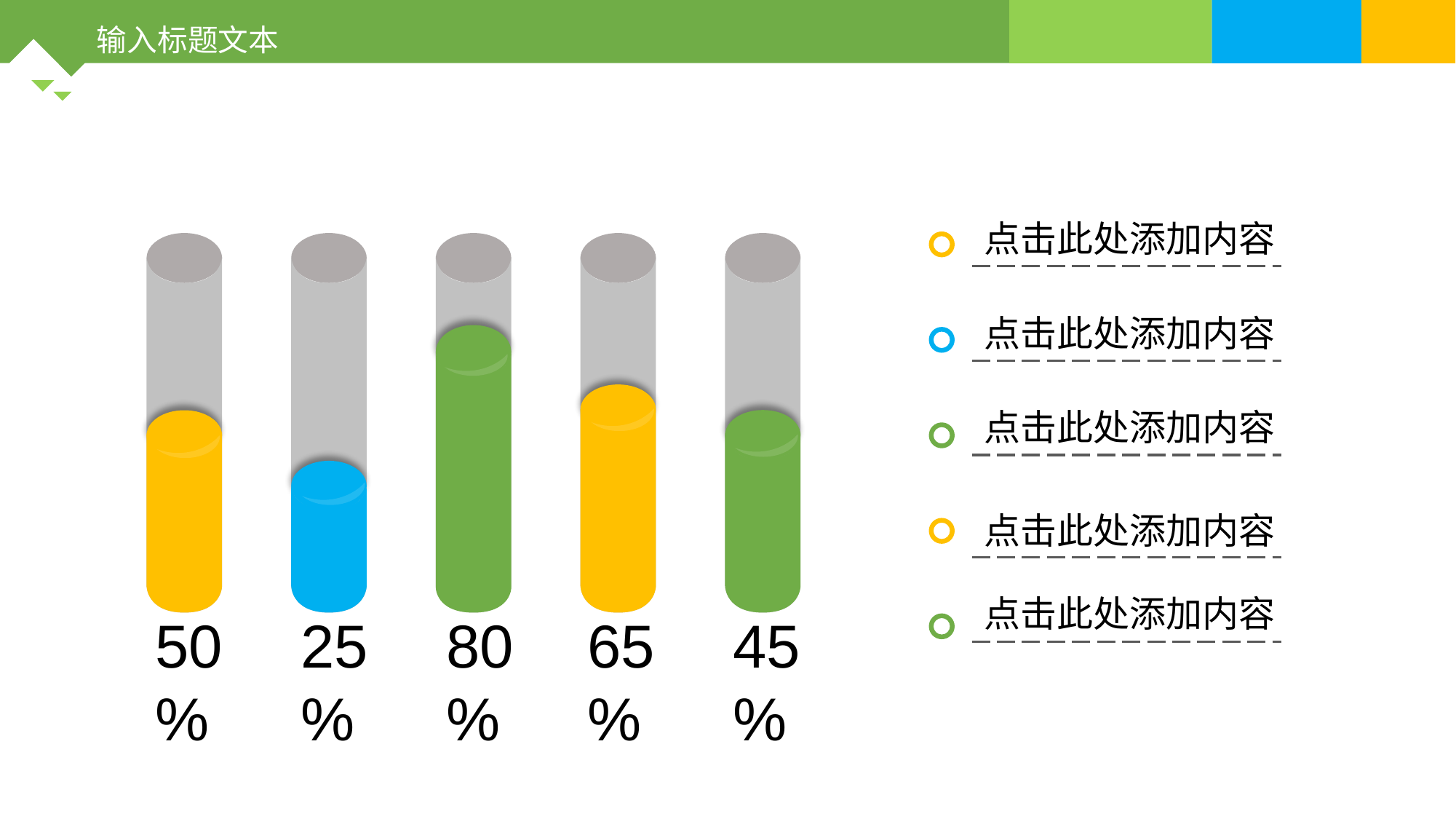

输入标题文本
点击此处添加内容

50%

25%

80%

65%

45%
点击此处添加内容

点击此处添加内容

点击此处添加内容

点击此处添加内容